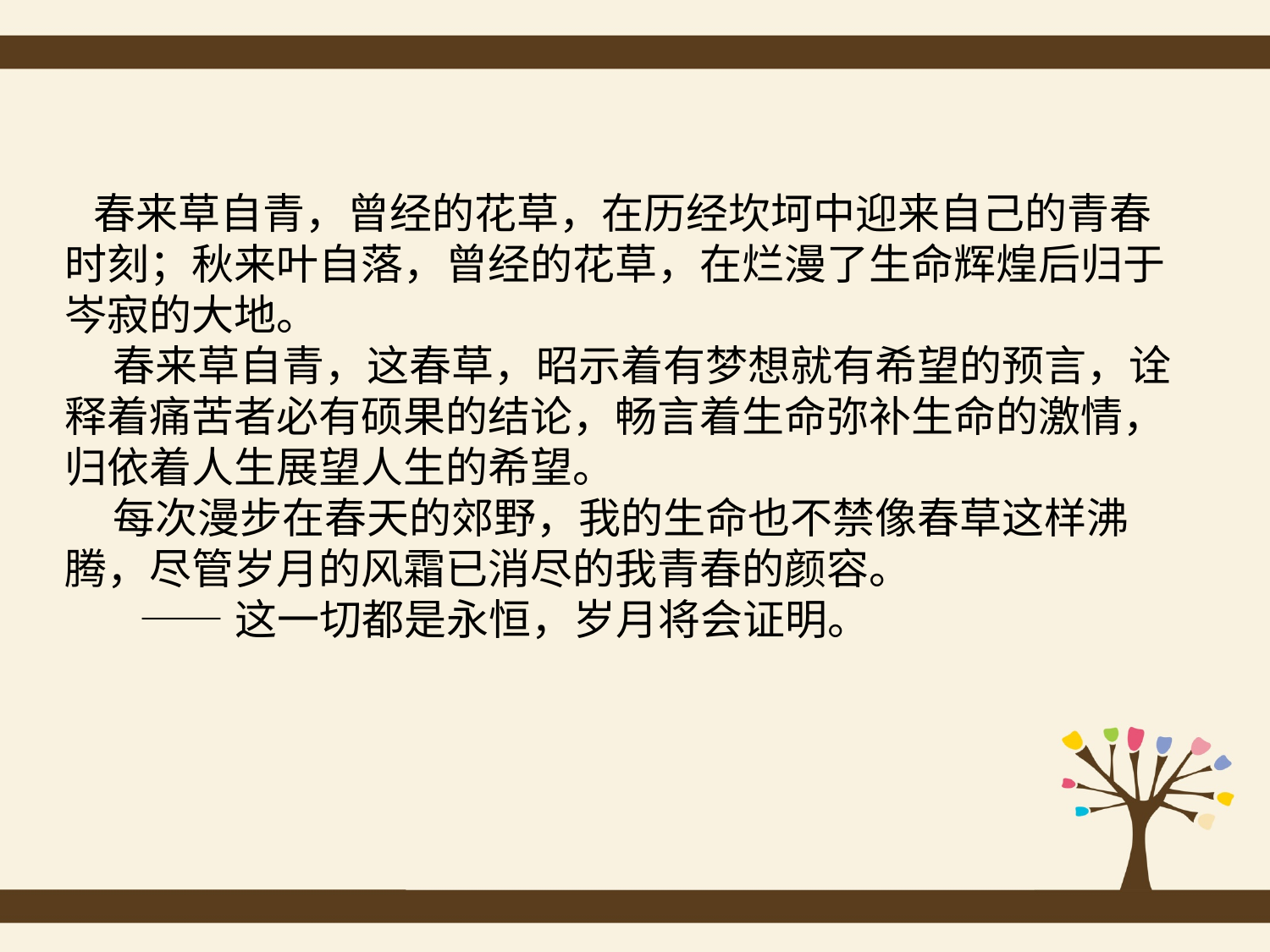

春来草自青，曾经的花草，在历经坎坷中迎来自己的青春时刻；秋来叶自落，曾经的花草，在烂漫了生命辉煌后归于岑寂的大地。    春来草自青，这春草，昭示着有梦想就有希望的预言，诠释着痛苦者必有硕果的结论，畅言着生命弥补生命的激情，归依着人生展望人生的希望。    每次漫步在春天的郊野，我的生命也不禁像春草这样沸腾，尽管岁月的风霜已消尽的我青春的颜容。    ——这一切都是永恒，岁月将会证明。